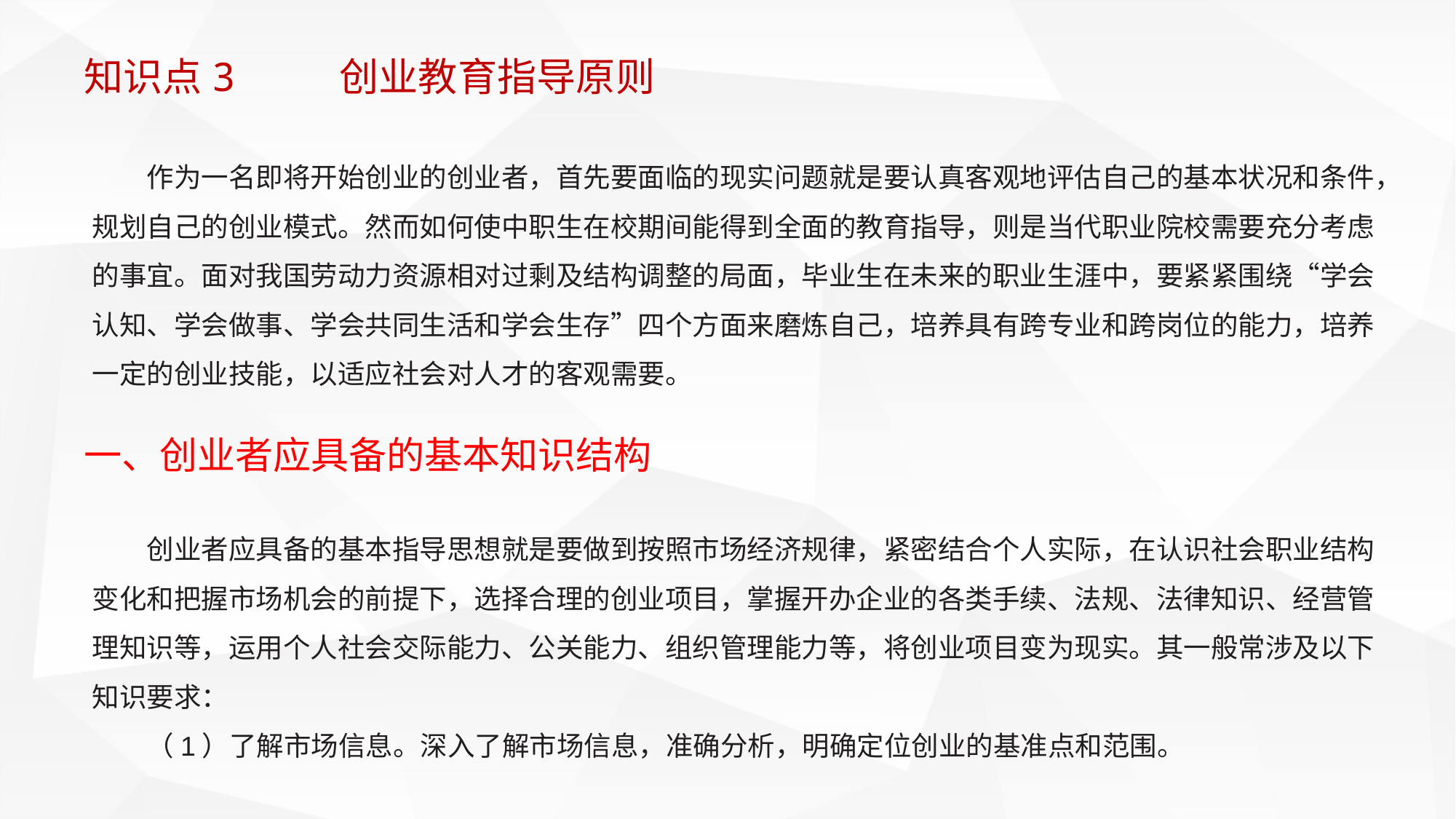

知识点3    创业教育指导原则
作为一名即将开始创业的创业者，首先要面临的现实问题就是要认真客观地评估自己的基本状况和条件，规划自己的创业模式。然而如何使中职生在校期间能得到全面的教育指导，则是当代职业院校需要充分考虑的事宜。面对我国劳动力资源相对过剩及结构调整的局面，毕业生在未来的职业生涯中，要紧紧围绕“学会认知、学会做事、学会共同生活和学会生存”四个方面来磨炼自己，培养具有跨专业和跨岗位的能力，培养一定的创业技能，以适应社会对人才的客观需要。
一、创业者应具备的基本知识结构
创业者应具备的基本指导思想就是要做到按照市场经济规律，紧密结合个人实际，在认识社会职业结构变化和把握市场机会的前提下，选择合理的创业项目，掌握开办企业的各类手续、法规、法律知识、经营管理知识等，运用个人社会交际能力、公关能力、组织管理能力等，将创业项目变为现实。其一般常涉及以下知识要求：
（1）了解市场信息。深入了解市场信息，准确分析，明确定位创业的基准点和范围。